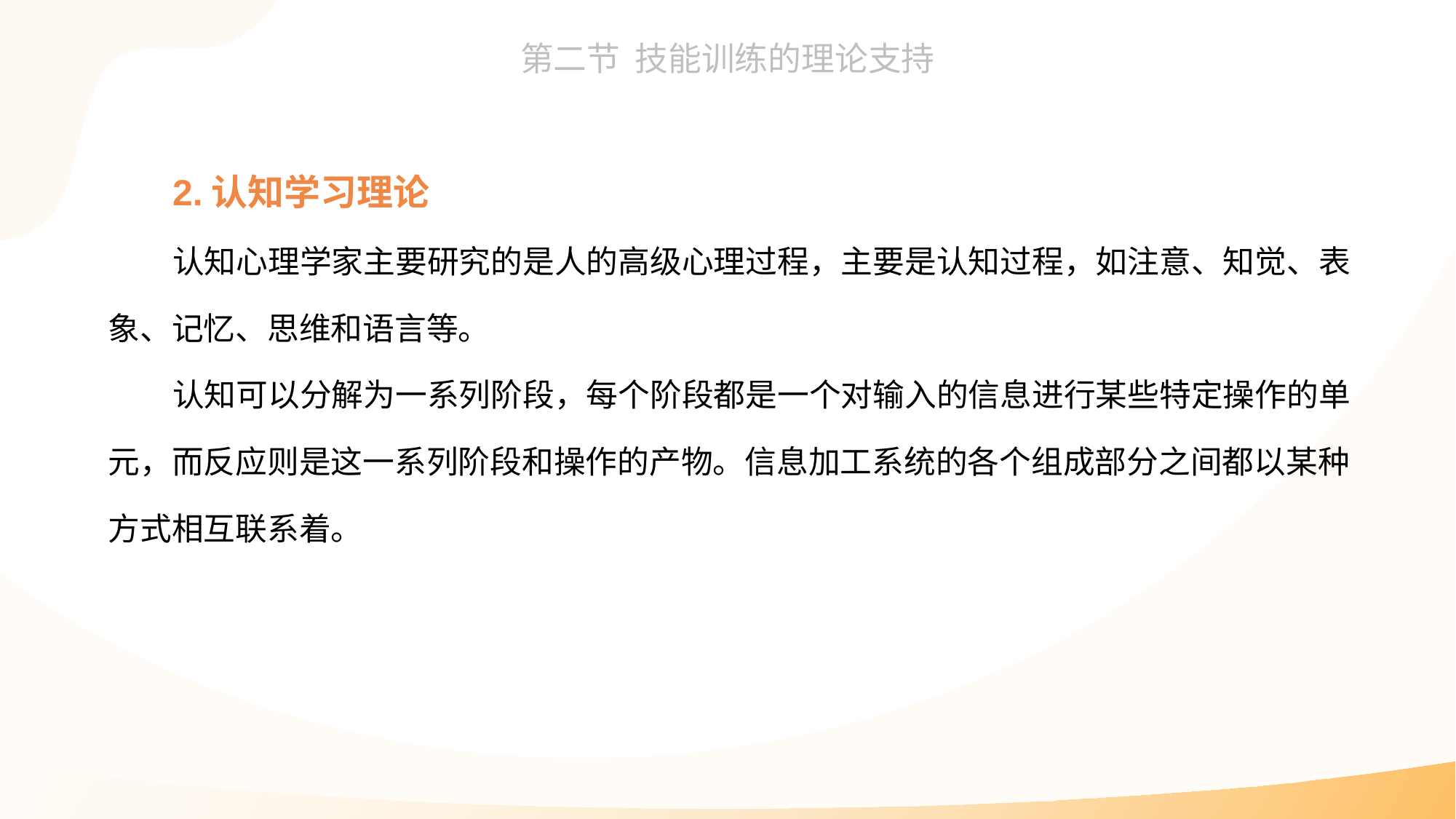

2.认知学习理论
认知心理学家主要研究的是人的高级心理过程，主要是认知过程，如注意、知觉、表象、记忆、思维和语言等。
认知可以分解为一系列阶段，每个阶段都是一个对输入的信息进行某些特定操作的单元，而反应则是这一系列阶段和操作的产物。信息加工系统的各个组成部分之间都以某种方式相互联系着。